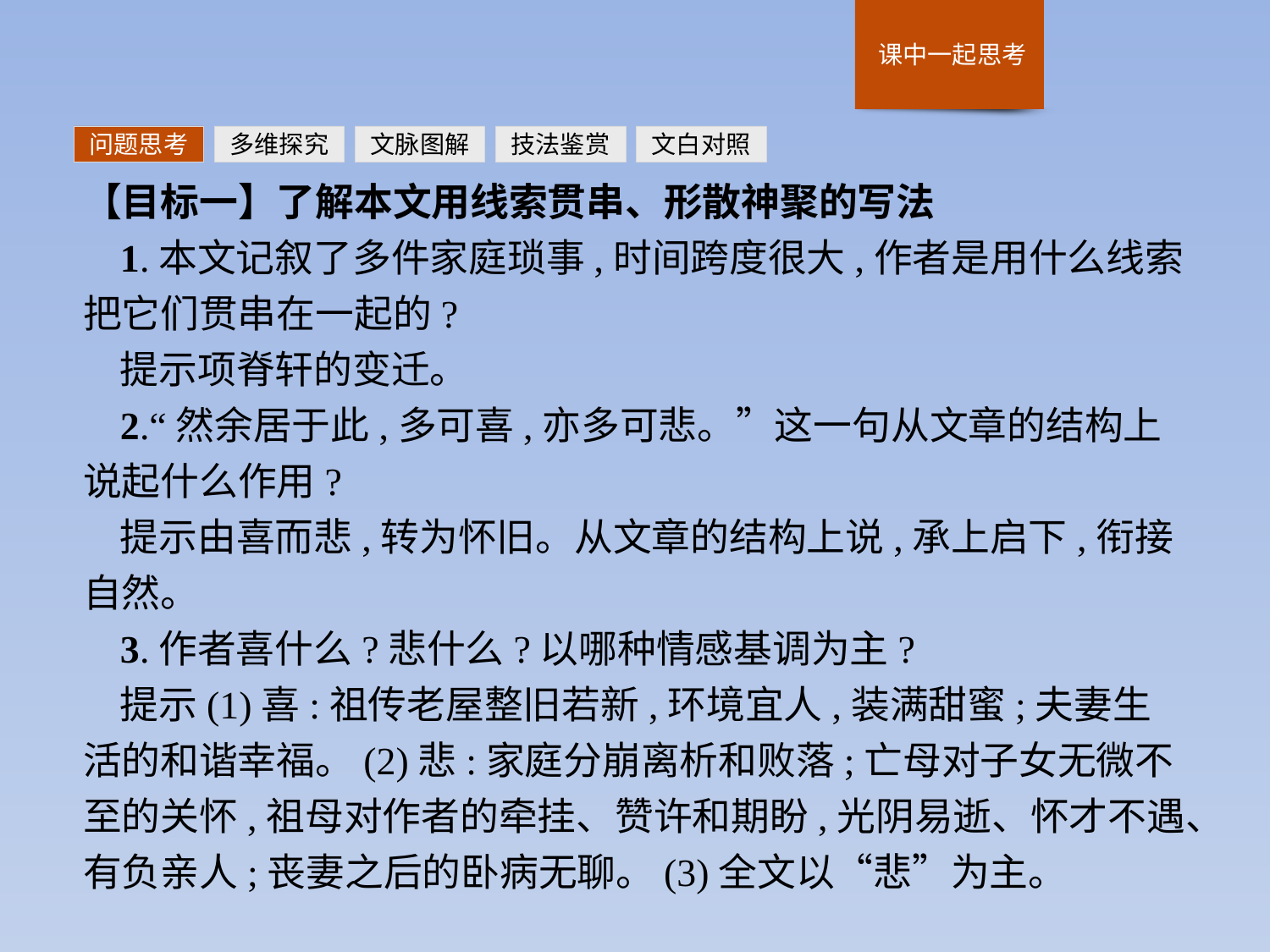

问题思考
多维探究
文脉图解
技法鉴赏
文白对照
【目标一】了解本文用线索贯串、形散神聚的写法
1.本文记叙了多件家庭琐事,时间跨度很大,作者是用什么线索把它们贯串在一起的?
提示项脊轩的变迁。
2.“然余居于此,多可喜,亦多可悲。”这一句从文章的结构上说起什么作用?
提示由喜而悲,转为怀旧。从文章的结构上说,承上启下,衔接自然。
3.作者喜什么?悲什么?以哪种情感基调为主?
提示(1)喜:祖传老屋整旧若新,环境宜人,装满甜蜜;夫妻生活的和谐幸福。(2)悲:家庭分崩离析和败落;亡母对子女无微不至的关怀,祖母对作者的牵挂、赞许和期盼,光阴易逝、怀才不遇、有负亲人;丧妻之后的卧病无聊。(3)全文以“悲”为主。